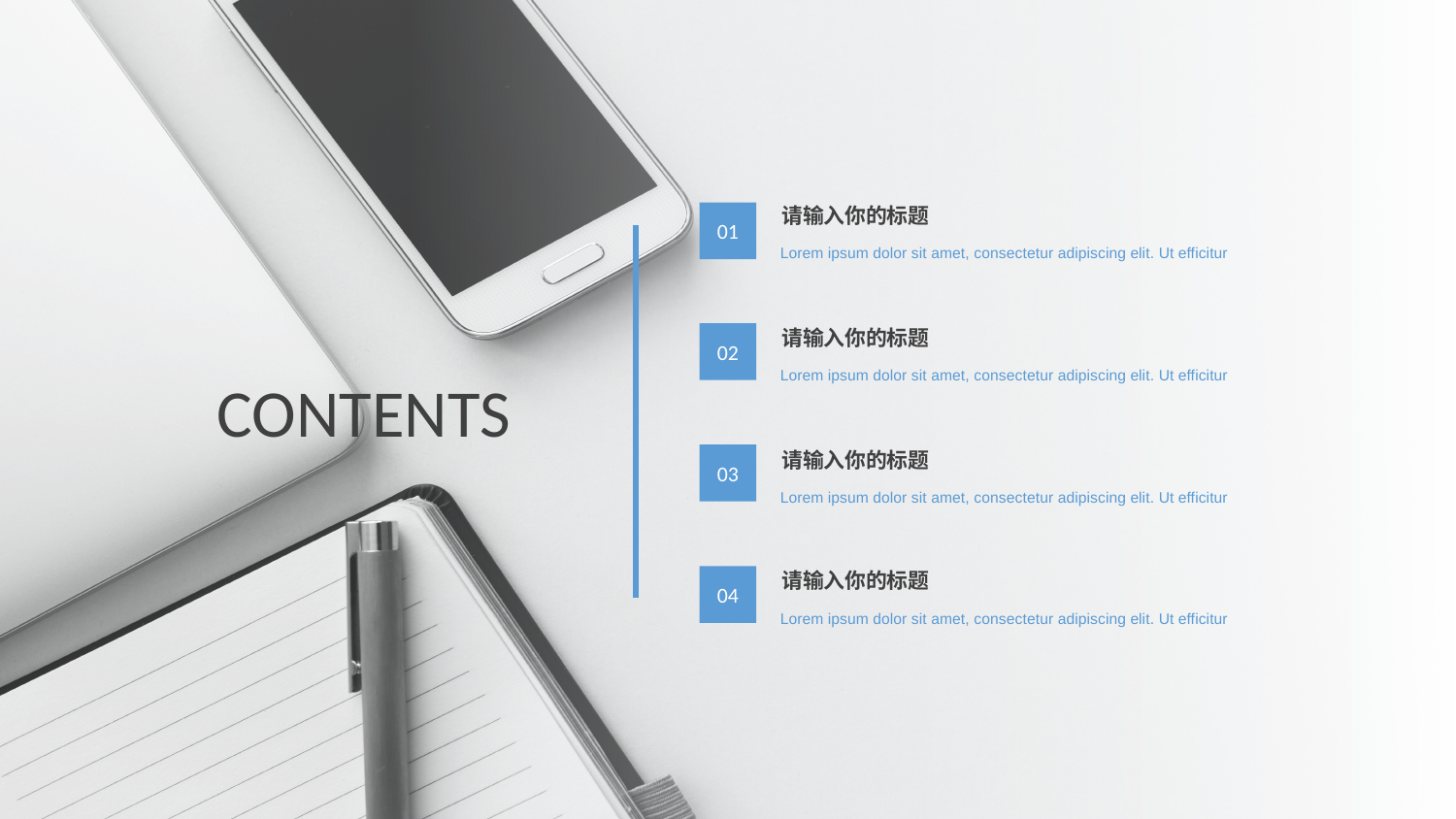

请输入你的标题
01
Lorem ipsum dolor sit amet, consectetur adipiscing elit. Ut efficitur
请输入你的标题
02
Lorem ipsum dolor sit amet, consectetur adipiscing elit. Ut efficitur
CONTENTS
请输入你的标题
03
Lorem ipsum dolor sit amet, consectetur adipiscing elit. Ut efficitur
请输入你的标题
04
Lorem ipsum dolor sit amet, consectetur adipiscing elit. Ut efficitur